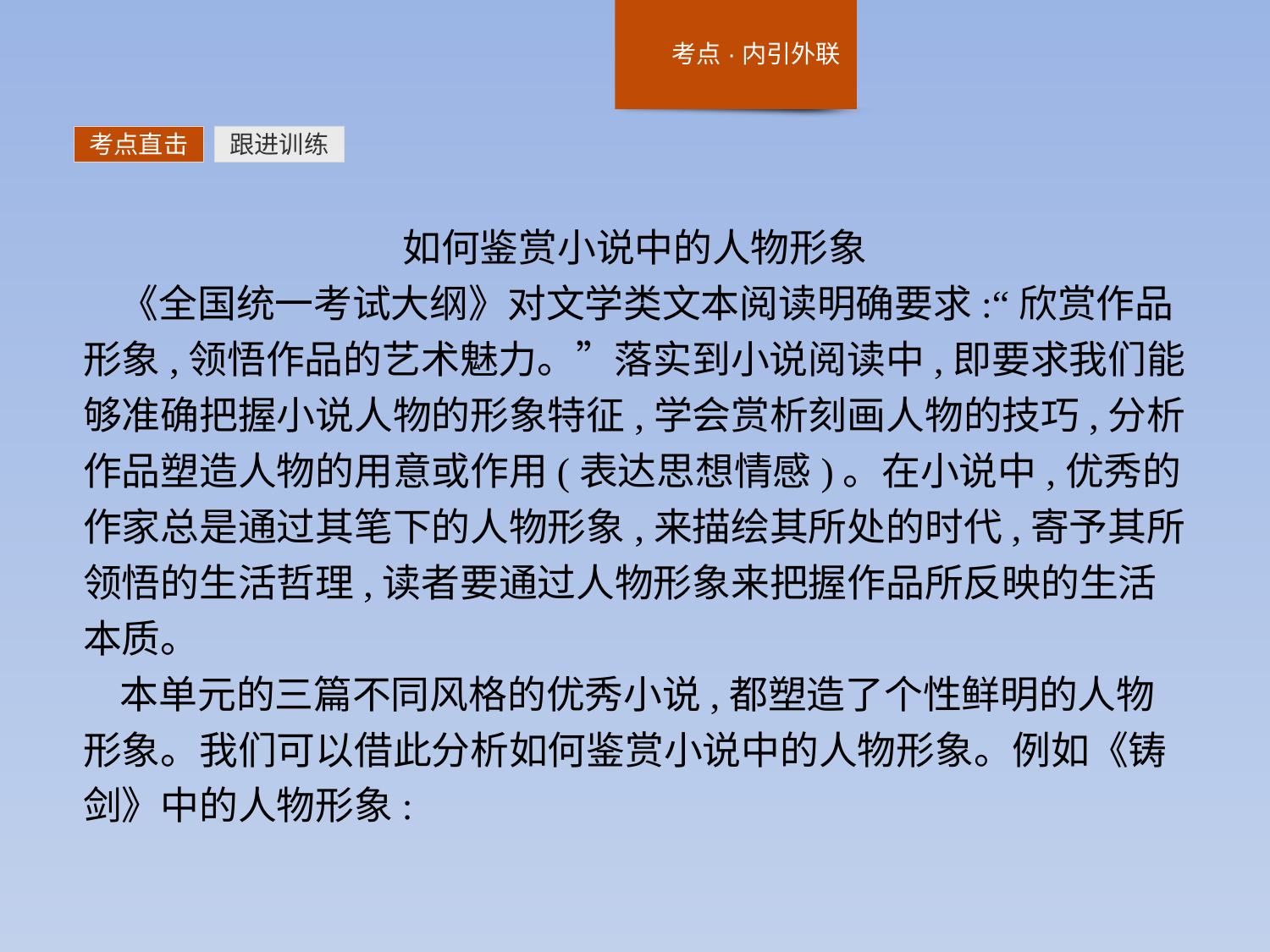

考点直击
跟进训练
如何鉴赏小说中的人物形象
《全国统一考试大纲》对文学类文本阅读明确要求:“欣赏作品形象,领悟作品的艺术魅力。”落实到小说阅读中,即要求我们能够准确把握小说人物的形象特征,学会赏析刻画人物的技巧,分析作品塑造人物的用意或作用(表达思想情感)。在小说中,优秀的作家总是通过其笔下的人物形象,来描绘其所处的时代,寄予其所领悟的生活哲理,读者要通过人物形象来把握作品所反映的生活本质。
本单元的三篇不同风格的优秀小说,都塑造了个性鲜明的人物形象。我们可以借此分析如何鉴赏小说中的人物形象。例如《铸剑》中的人物形象: